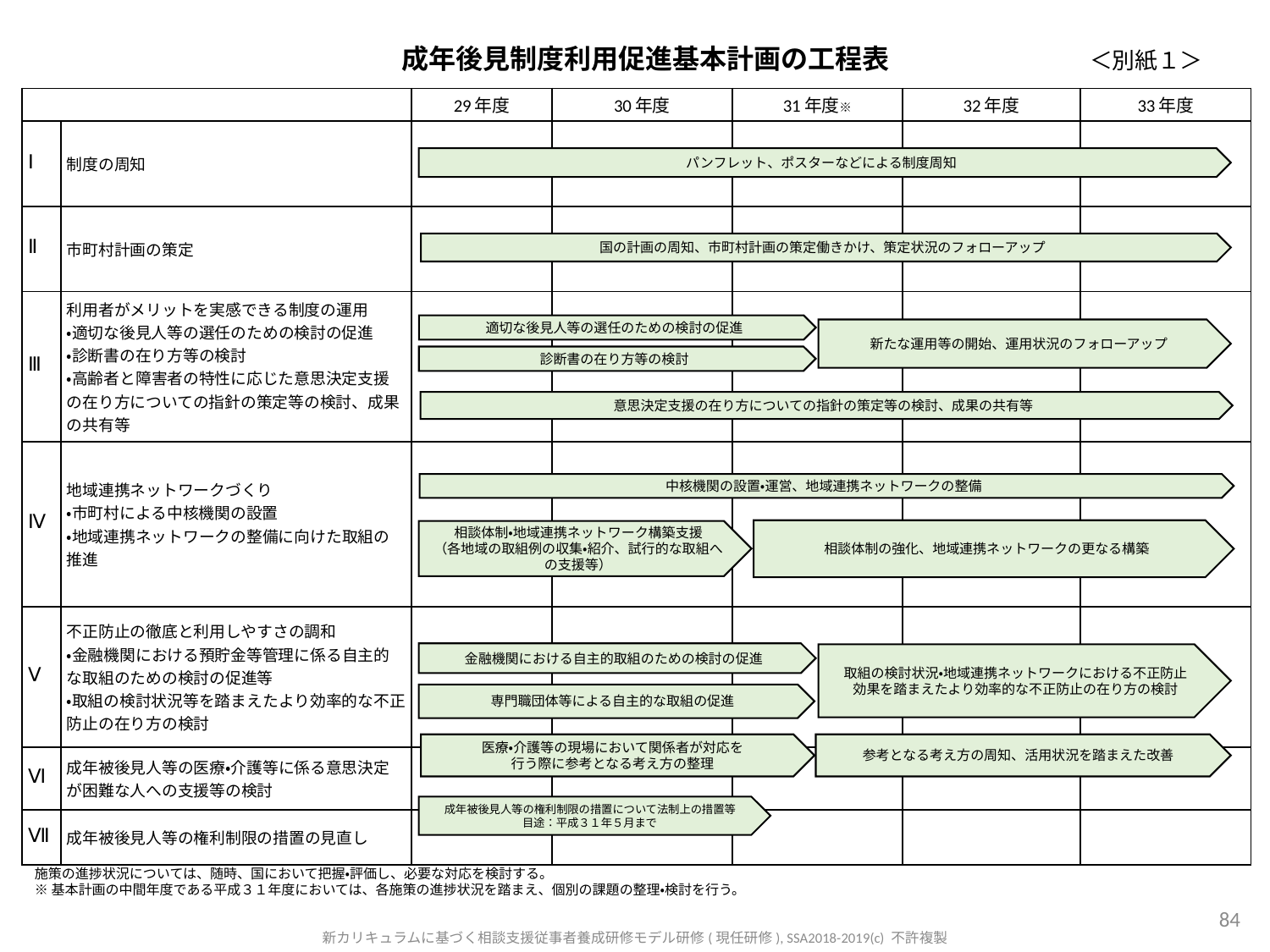

成年後見制度利用促進基本計画の工程表　　　　　 　　＜別紙１＞
|  |  | 29年度 | 30年度 | 31年度※ | 32年度 | 33年度 |
| --- | --- | --- | --- | --- | --- | --- |
| Ⅰ | 制度の周知 |  |  |  |  |  |
| Ⅱ | 市町村計画の策定 |  |  |  |  |  |
| Ⅲ | 利用者がメリットを実感できる制度の運用 ・適切な後見人等の選任のための検討の促進 ・診断書の在り方等の検討 ・高齢者と障害者の特性に応じた意思決定支援の在り方についての指針の策定等の検討、成果の共有等 |  |  |  |  |  |
| Ⅳ | 地域連携ネットワークづくり ・市町村による中核機関の設置 ・地域連携ネットワークの整備に向けた取組の推進 |  |  |  |  |  |
| Ⅴ | 不正防止の徹底と利用しやすさの調和 ・金融機関における預貯金等管理に係る自主的な取組のための検討の促進等 ・取組の検討状況等を踏まえたより効率的な不正防止の在り方の検討 |  |  |  |  |  |
| Ⅵ | 成年被後見人等の医療・介護等に係る意思決定が困難な人への支援等の検討 |  |  |  |  |  |
| Ⅶ | 成年被後見人等の権利制限の措置の見直し |  |  |  |  |  |
パンフレット、ポスターなどによる制度周知
国の計画の周知、市町村計画の策定働きかけ、策定状況のフォローアップ
適切な後見人等の選任のための検討の促進
新たな運用等の開始、運用状況のフォローアップ
診断書の在り方等の検討
意思決定支援の在り方についての指針の策定等の検討、成果の共有等
中核機関の設置・運営、地域連携ネットワークの整備
相談体制の強化、地域連携ネットワークの更なる構築
相談体制・地域連携ネットワーク構築支援
（各地域の取組例の収集・紹介、試行的な取組への支援等）
金融機関における自主的取組のための検討の促進
取組の検討状況・地域連携ネットワークにおける不正防止
効果を踏まえたより効率的な不正防止の在り方の検討
専門職団体等による自主的な取組の促進
医療・介護等の現場において関係者が対応を
行う際に参考となる考え方の整理
参考となる考え方の周知、活用状況を踏まえた改善
成年被後見人等の権利制限の措置について法制上の措置等
目途：平成３１年５月まで
施策の進捗状況については、随時、国において把握・評価し、必要な対応を検討する。
※基本計画の中間年度である平成３１年度においては、各施策の進捗状況を踏まえ、個別の課題の整理・検討を行う。
84
新カリキュラムに基づく相談支援従事者養成研修モデル研修(現任研修), SSA2018-2019(c) 不許複製